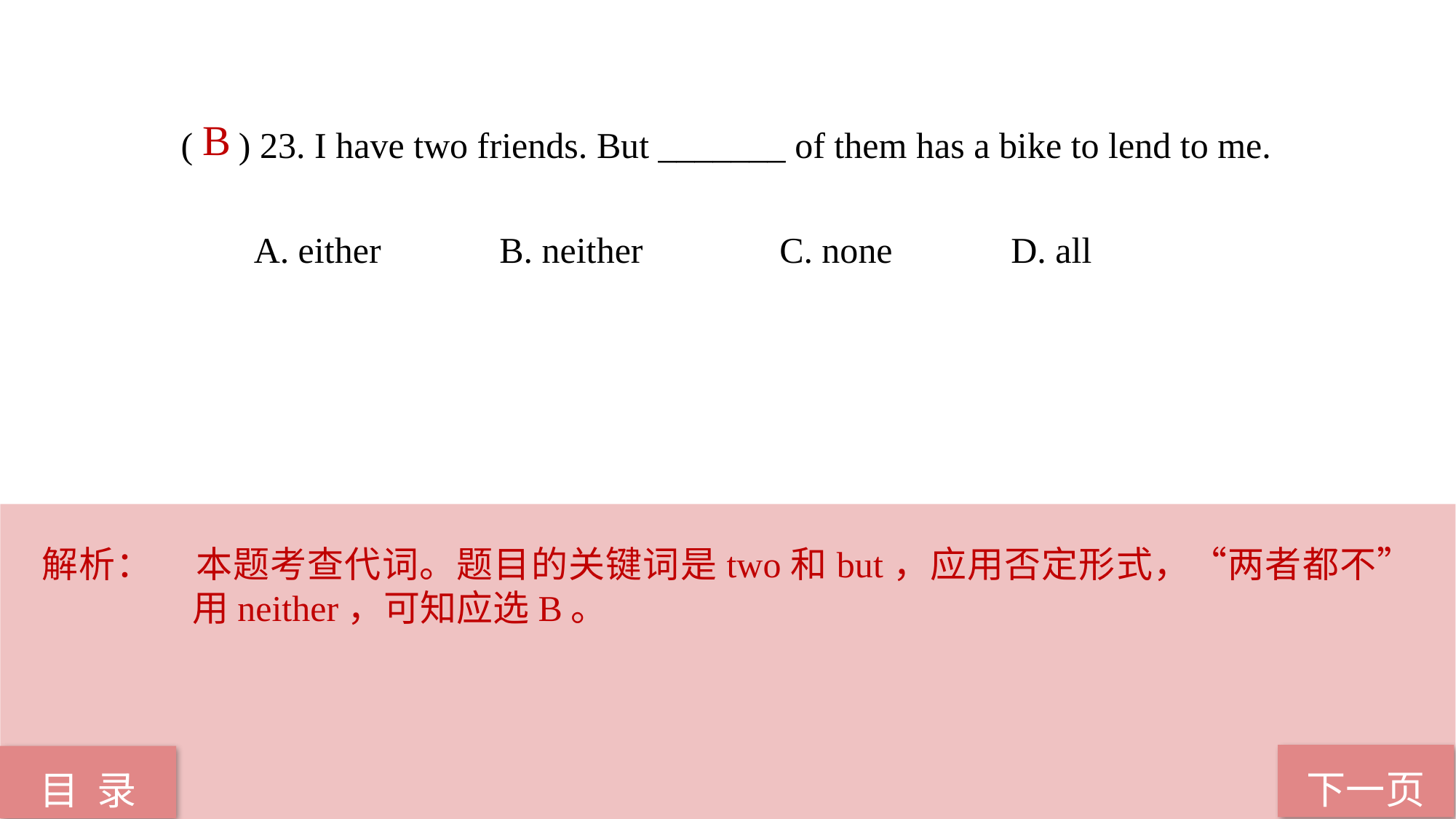

B
(     ) 23. I have two friends. But _______ of them has a bike to lend to me.

        A. either             B. neither               C. none             D. all
解析：	本题考查代词。题目的关键词是two和but，应用否定形式，“两者都不”用neither，可知应选B。